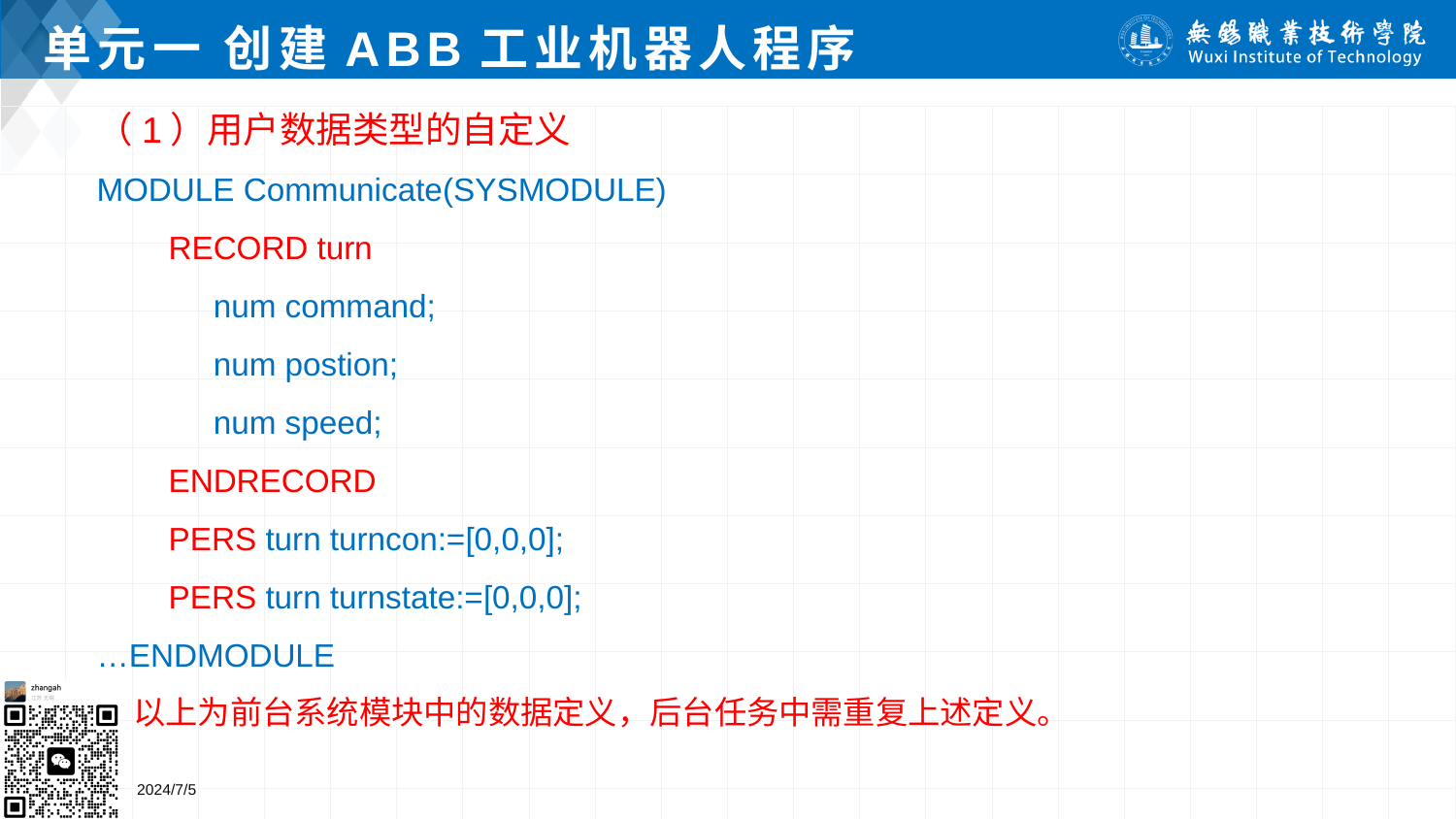

# 单元一 创建ABB工业机器人程序
（1）用户数据类型的自定义
MODULE Communicate(SYSMODULE)
        RECORD turn
             num command;
             num postion;
             num speed;
        ENDRECORD
        PERS turn turncon:=[0,0,0];
        PERS turn turnstate:=[0,0,0];
…ENDMODULE
    以上为前台系统模块中的数据定义，后台任务中需重复上述定义。
2024/7/5